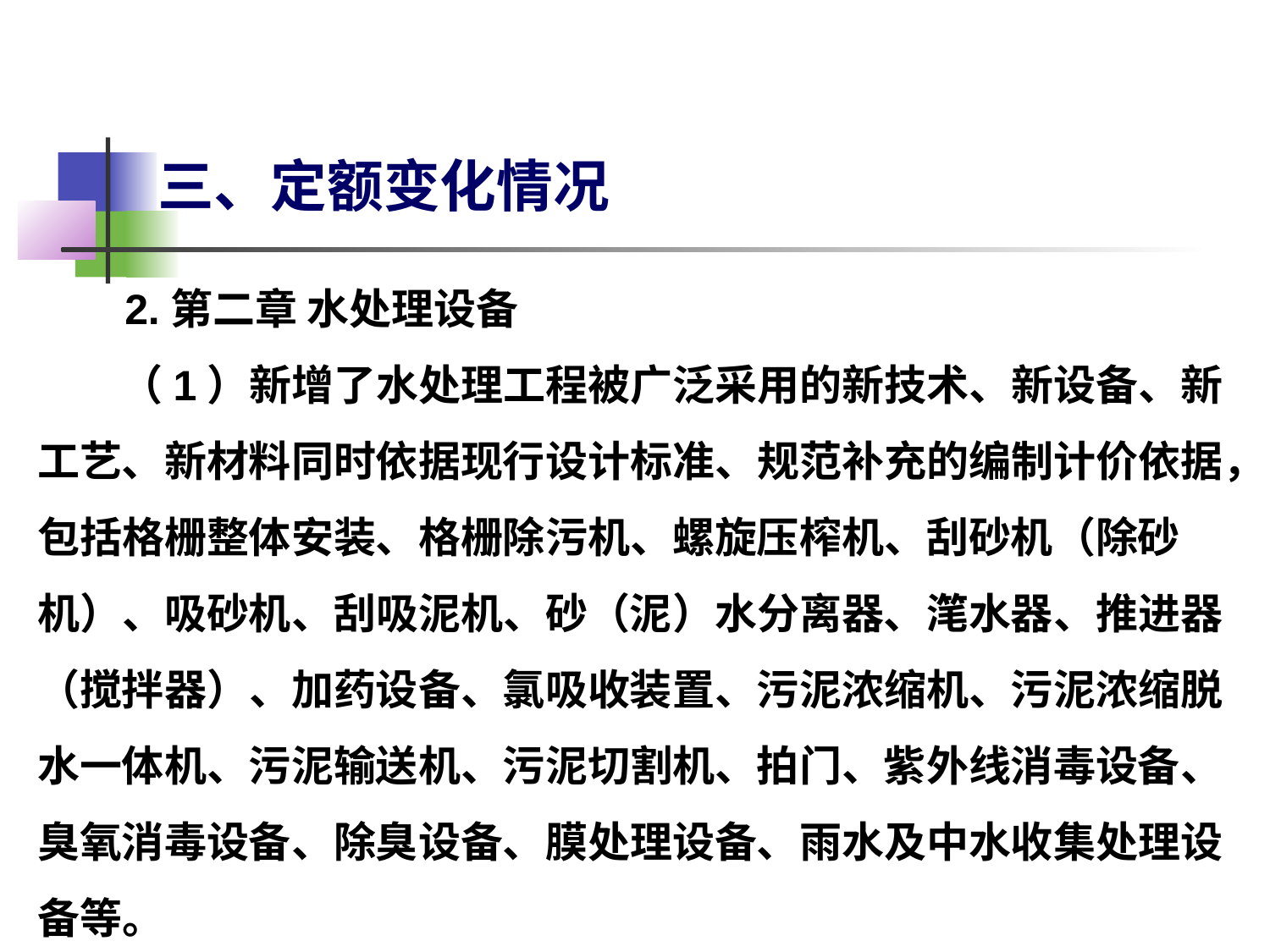

# 三、定额变化情况
  2.第二章 水处理设备
 （1）新增了水处理工程被广泛采用的新技术、新设备、新工艺、新材料同时依据现行设计标准、规范补充的编制计价依据，包括格栅整体安装、格栅除污机、螺旋压榨机、刮砂机（除砂机）、吸砂机、刮吸泥机、砂（泥）水分离器、滗水器、推进器（搅拌器）、加药设备、氯吸收装置、污泥浓缩机、污泥浓缩脱水一体机、污泥输送机、污泥切割机、拍门、紫外线消毒设备、臭氧消毒设备、除臭设备、膜处理设备、雨水及中水收集处理设备等。